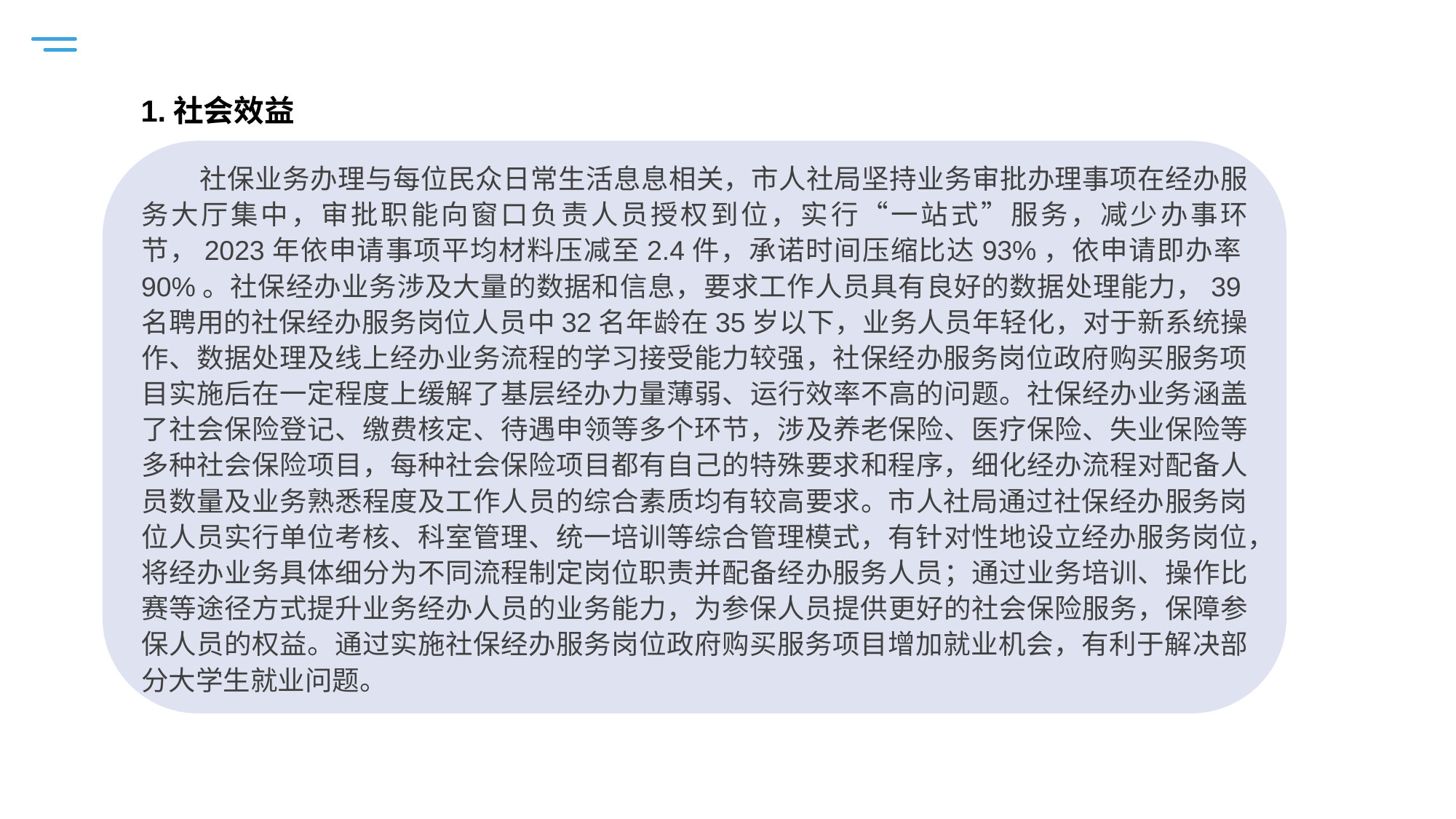

1.社会效益
        社保业务办理与每位民众日常生活息息相关，市人社局坚持业务审批办理事项在经办服务大厅集中，审批职能向窗口负责人员授权到位，实行“一站式”服务，减少办事环节，2023年依申请事项平均材料压减至2.4件，承诺时间压缩比达93%，依申请即办率90%。社保经办业务涉及大量的数据和信息，要求工作人员具有良好的数据处理能力，39名聘用的社保经办服务岗位人员中32名年龄在35岁以下，业务人员年轻化，对于新系统操作、数据处理及线上经办业务流程的学习接受能力较强，社保经办服务岗位政府购买服务项目实施后在一定程度上缓解了基层经办力量薄弱、‌运行效率不高的问题。社保经办业务涵盖了社会保险登记、缴费核定、待遇申领等多个环节，涉及养老保险、医疗保险、失业保险等多种社会保险项目，每种社会保险项目都有自己的特殊要求和程序，细化经办流程对配备人员数量及业务熟悉程度及工作人员的综合素质均有较高要求。市人社局通过社保经办服务岗位人员实行单位考核、科室管理、统一培训等综合管理模式，有针对性地设立经办服务岗位，将经办业务具体细分为不同流程制定岗位职责并配备经办服务人员；通过业务培训、操作比赛等途径方式提升业务经办人员的业务能力，为参保人员提供更好的社会保险服务，保障参保人员的权益。通过实施社保经办服务岗位政府购买服务项目增加就业机会，有利于解决部分大学生就业问题。
单击此处输入你的正文，文字是您思想的提炼。